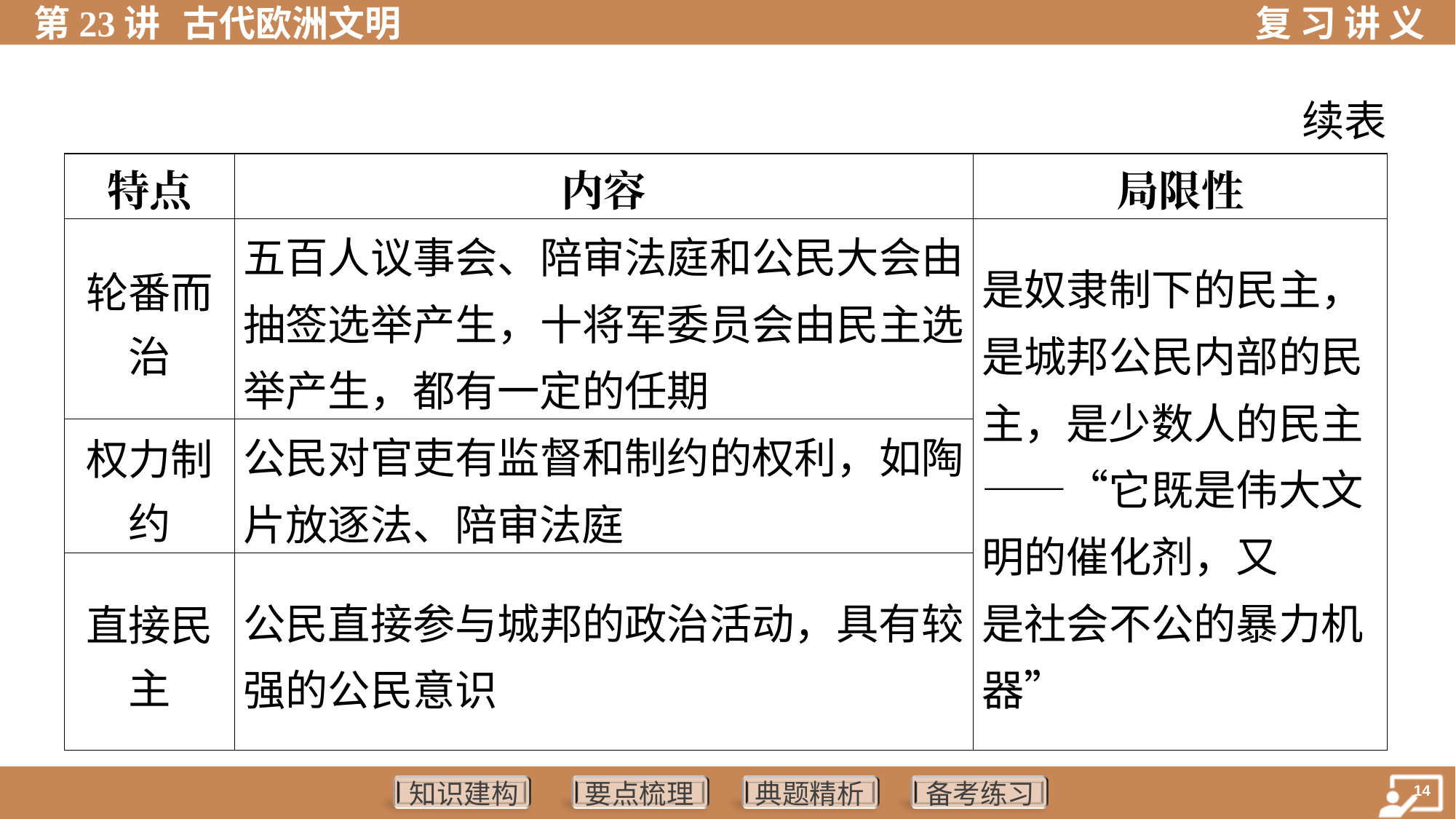

续表
| 特点 | 内容 | 局限性 |
| --- | --- | --- |
| 轮番而 治 | 五百人议事会、陪审法庭和公民大会由抽签选举产生，十将军委员会由民主选举产生，都有一定的任期 | 是奴隶制下的民主，是城邦公民内部的民主，是少数人的民主——“它既是伟大文明的催化剂，又 是社会不公的暴力机器” |
| 权力制 约 | 公民对官吏有监督和制约的权利，如陶片放逐法、陪审法庭 |  |
| 直接民 主 | 公民直接参与城邦的政治活动，具有较强的公民意识 |  |